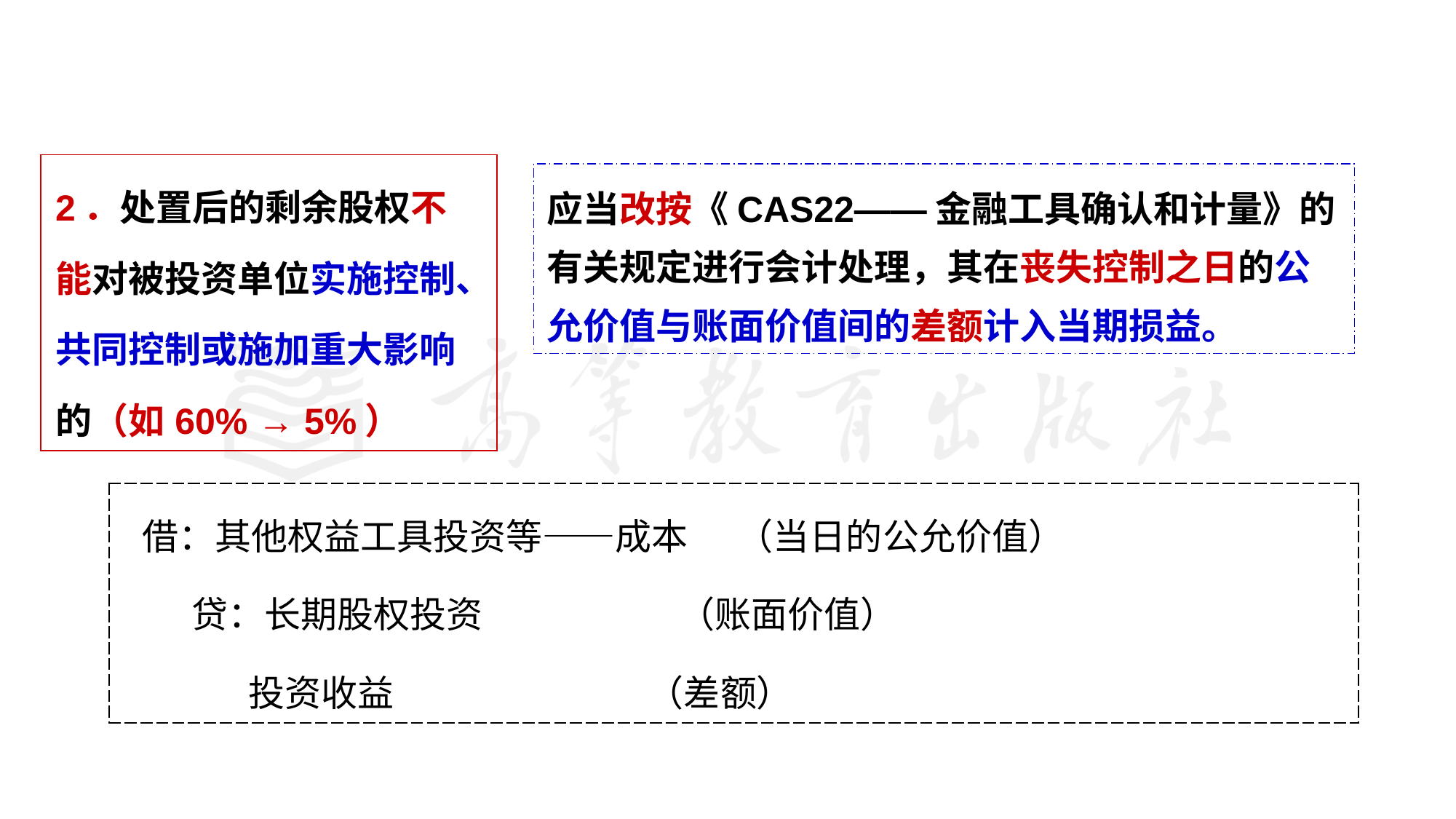

#
| 2．处置后的剩余股权不能对被投资单位实施控制、共同控制或施加重大影响的（如60% → 5%） |
| --- |
应当改按《CAS22——金融工具确认和计量》的有关规定进行会计处理，其在丧失控制之日的公允价值与账面价值间的差额计入当期损益。
| 借：其他权益工具投资等——成本 （当日的公允价值） 贷：长期股权投资 （账面价值） 投资收益 （差额） |
| --- |